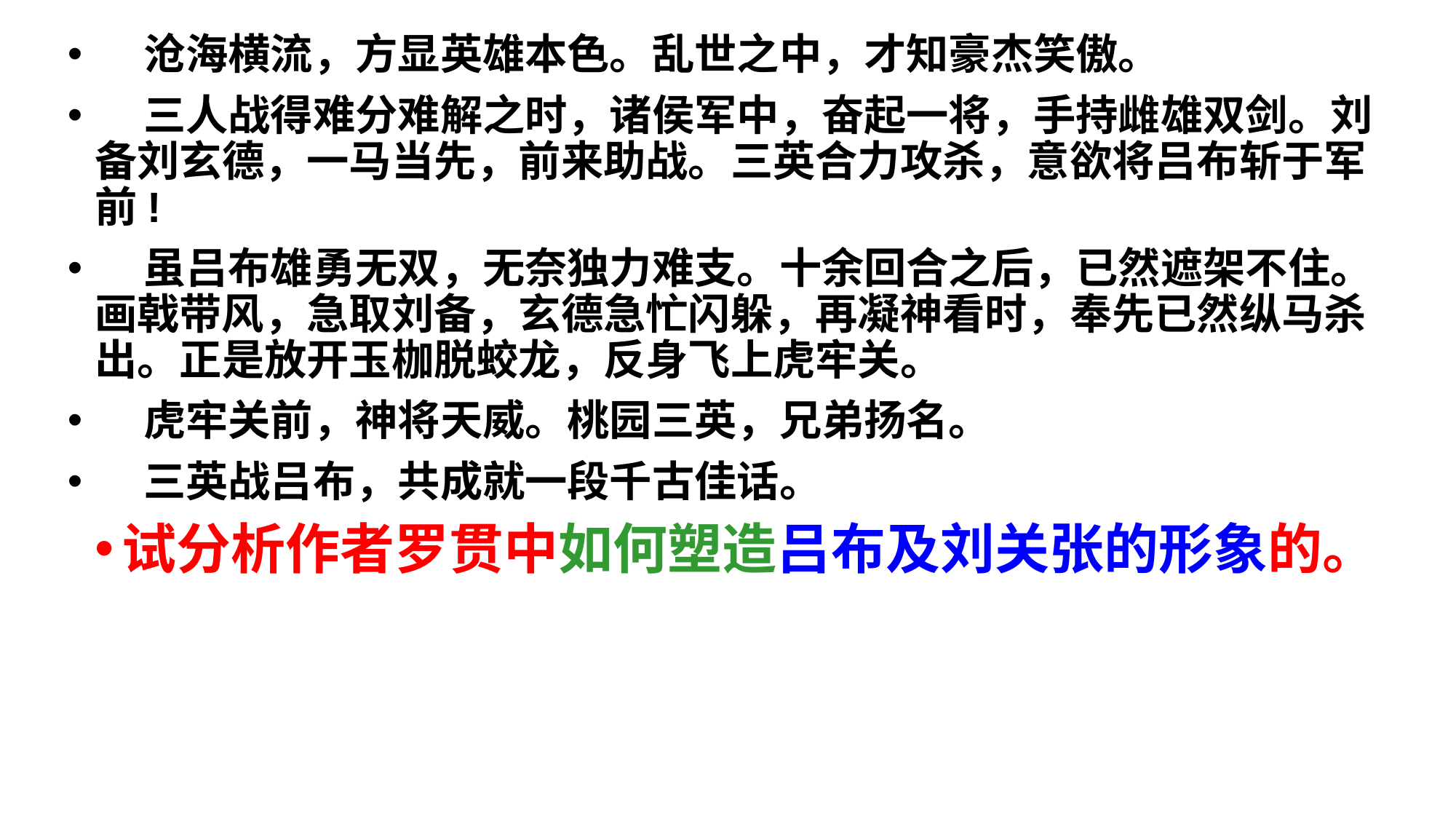

沧海横流，方显英雄本色。乱世之中，才知豪杰笑傲。
    三人战得难分难解之时，诸侯军中，奋起一将，手持雌雄双剑。刘备刘玄德，一马当先，前来助战。三英合力攻杀，意欲将吕布斩于军前!
    虽吕布雄勇无双，无奈独力难支。十余回合之后，已然遮架不住。画戟带风，急取刘备，玄德急忙闪躲，再凝神看时，奉先已然纵马杀出。正是放开玉枷脱蛟龙，反身飞上虎牢关。
    虎牢关前，神将天威。桃园三英，兄弟扬名。
    三英战吕布，共成就一段千古佳话。
试分析作者罗贯中如何塑造吕布及刘关张的形象的。